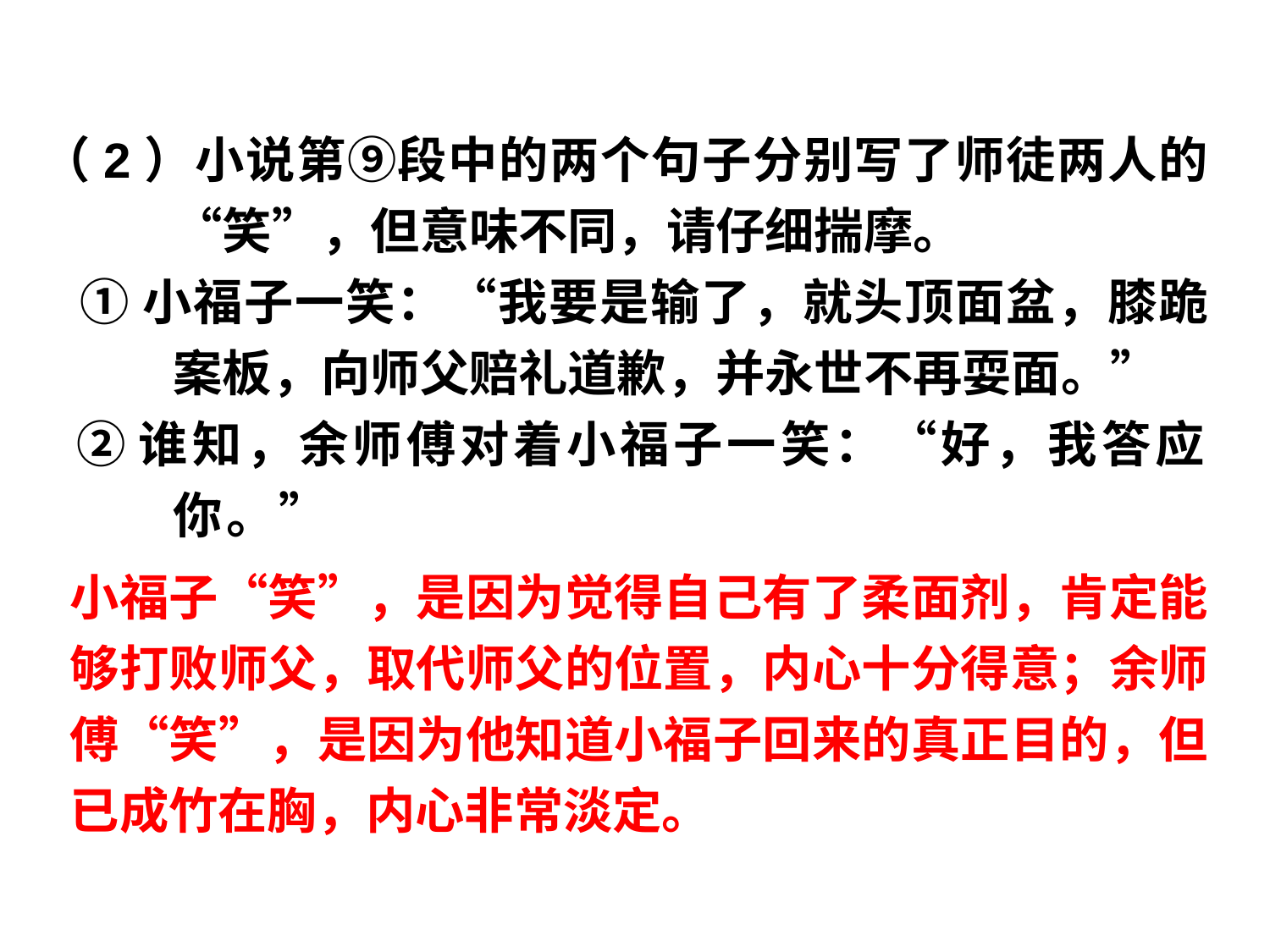

（2）小说第⑨段中的两个句子分别写了师徒两人的“笑”，但意味不同，请仔细揣摩。
   ①小福子一笑：“我要是输了，就头顶面盆，膝跪案板，向师父赔礼道歉，并永世不再耍面。”
   ②谁知，余师傅对着小福子一笑：“好，我答应你。”
小福子“笑”，是因为觉得自己有了柔面剂，肯定能够打败师父，取代师父的位置，内心十分得意；余师傅“笑”，是因为他知道小福子回来的真正目的，但已成竹在胸，内心非常淡定。